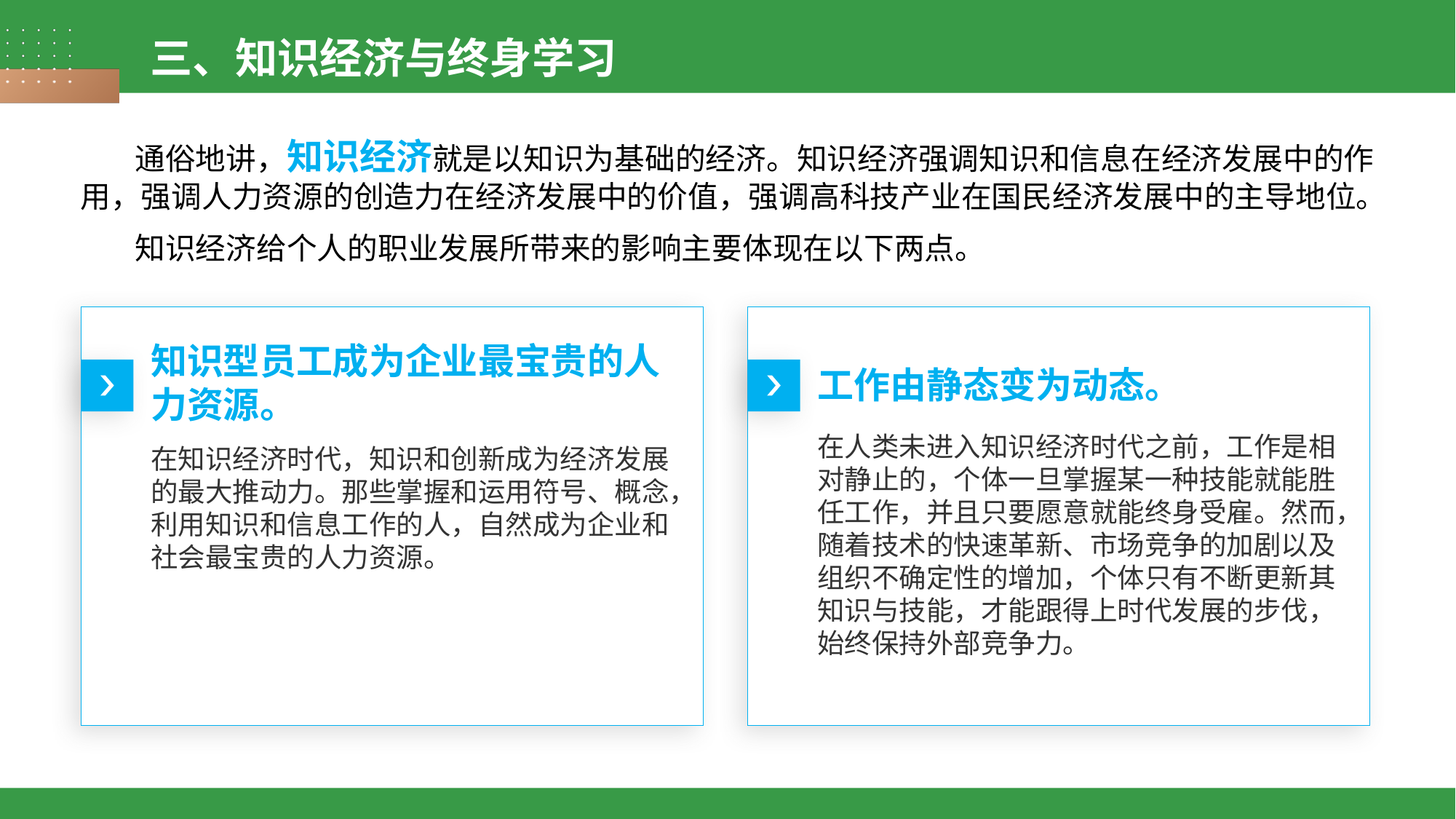

三、知识经济与终身学习
通俗地讲，知识经济就是以知识为基础的经济。知识经济强调知识和信息在经济发展中的作用，强调人力资源的创造力在经济发展中的价值，强调高科技产业在国民经济发展中的主导地位。
知识经济给个人的职业发展所带来的影响主要体现在以下两点。

知识型员工成为企业最宝贵的人力资源。

工作由静态变为动态。

在人类未进入知识经济时代之前，工作是相对静止的，个体一旦掌握某一种技能就能胜任工作，并且只要愿意就能终身受雇。然而，随着技术的快速革新、市场竞争的加剧以及组织不确定性的增加，个体只有不断更新其知识与技能，才能跟得上时代发展的步伐，始终保持外部竞争力。
在知识经济时代，知识和创新成为经济发展的最大推动力。那些掌握和运用符号、概念，利用知识和信息工作的人，自然成为企业和社会最宝贵的人力资源。